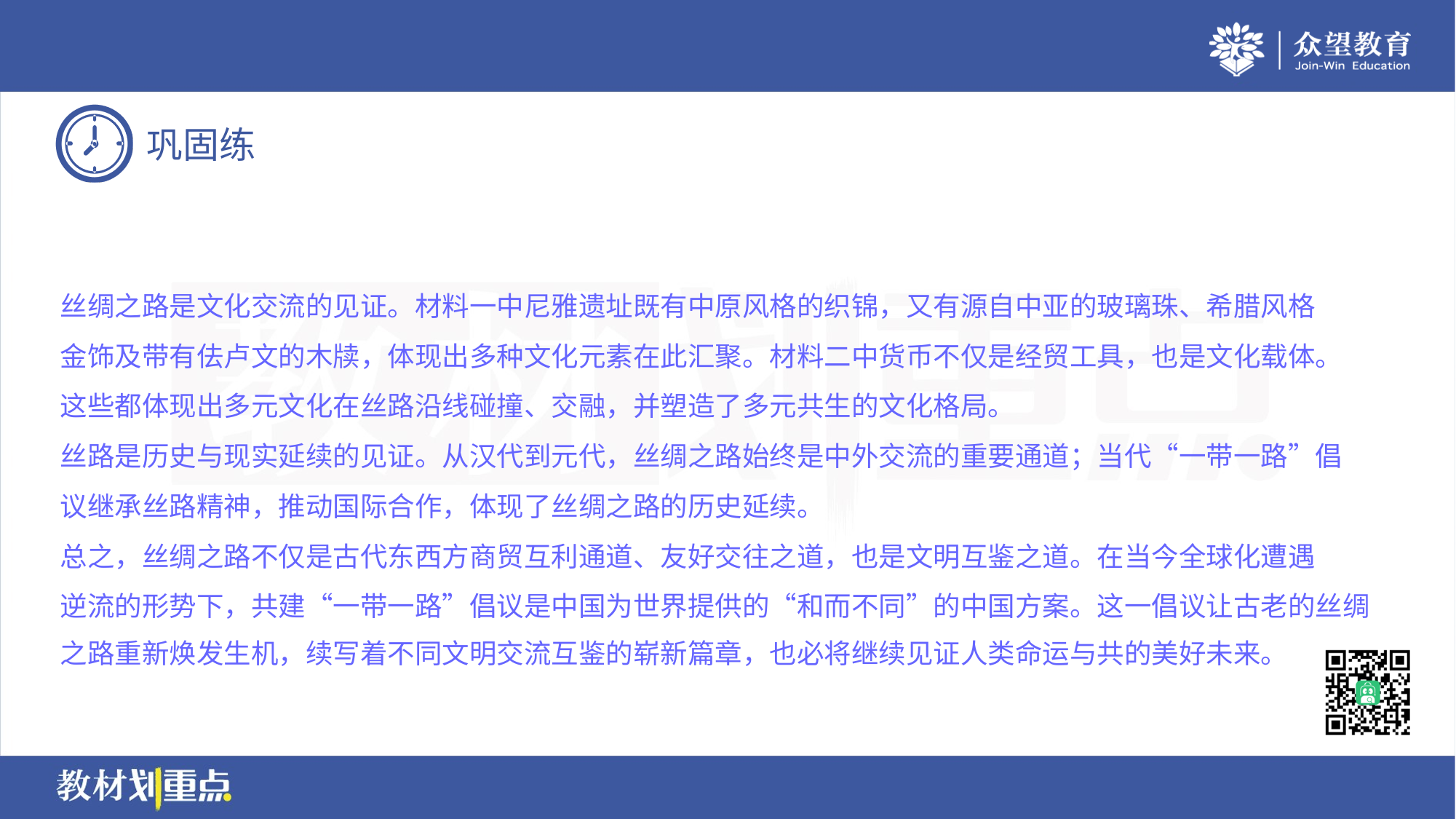

丝绸之路是文化交流的见证。材料一中尼雅遗址既有中原风格的织锦，又有源自中亚的玻璃珠、希腊风格
金饰及带有佉卢文的木牍，体现出多种文化元素在此汇聚。材料二中货币不仅是经贸工具，也是文化载体。
这些都体现出多元文化在丝路沿线碰撞、交融，并塑造了多元共生的文化格局。
丝路是历史与现实延续的见证。从汉代到元代，丝绸之路始终是中外交流的重要通道；当代“一带一路”倡
议继承丝路精神，推动国际合作，体现了丝绸之路的历史延续。
总之，丝绸之路不仅是古代东西方商贸互利通道、友好交往之道，也是文明互鉴之道。在当今全球化遭遇
逆流的形势下，共建“一带一路”倡议是中国为世界提供的“和而不同”的中国方案。这一倡议让古老的丝绸
之路重新焕发生机，续写着不同文明交流互鉴的崭新篇章，也必将继续见证人类命运与共的美好未来。